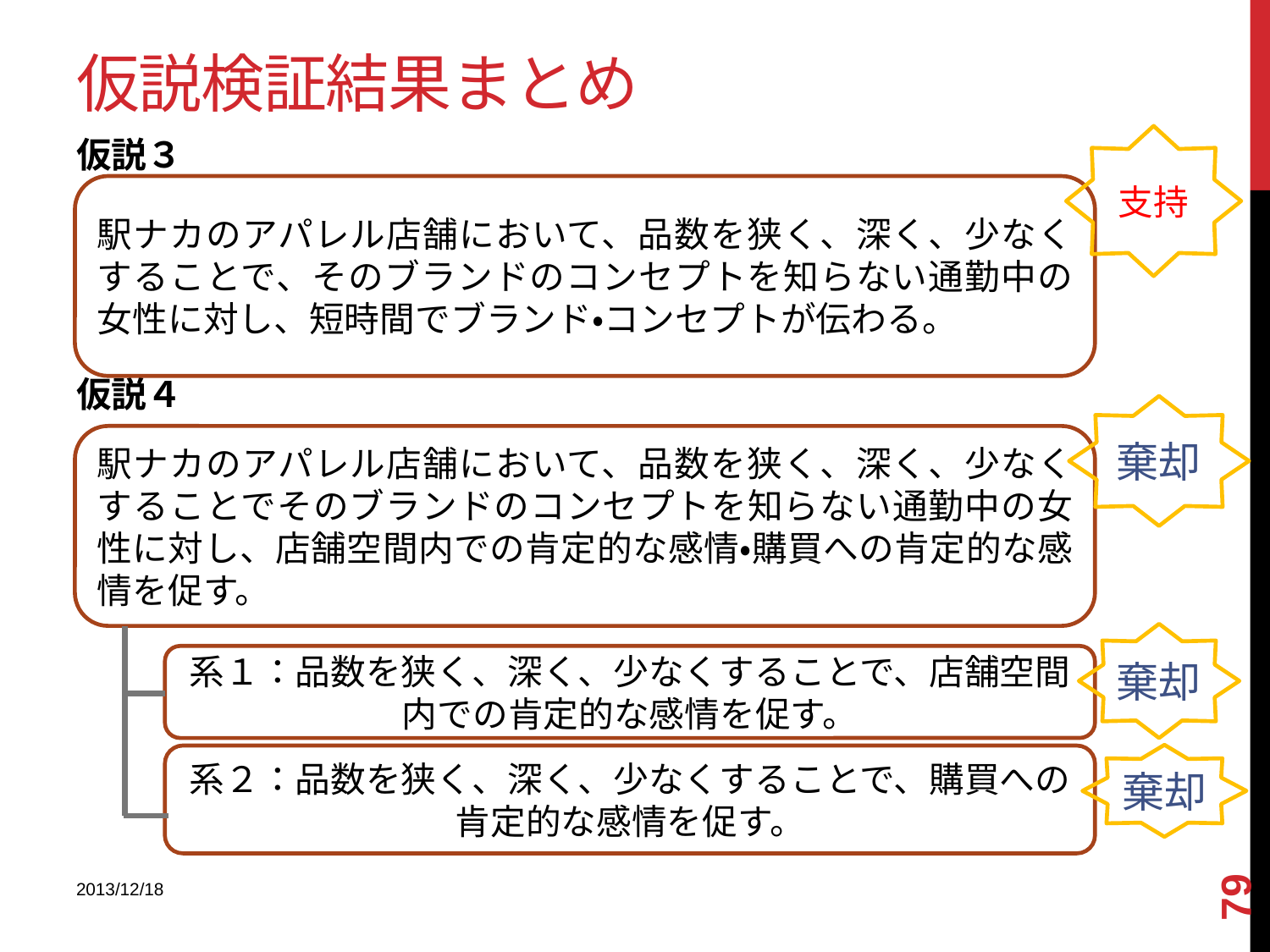

# 仮説検証結果まとめ
支持
仮説３

仮説４
駅ナカのアパレル店舗において、品数を狭く、深く、少なくすることで、そのブランドのコンセプトを知らない通勤中の女性に対し、短時間でブランド・コンセプトが伝わる。
棄却
駅ナカのアパレル店舗において、品数を狭く、深く、少なくすることでそのブランドのコンセプトを知らない通勤中の女性に対し、店舗空間内での肯定的な感情・購買への肯定的な感情を促す。
棄却
系１：品数を狭く、深く、少なくすることで、店舗空間内での肯定的な感情を促す。
棄却
系２：品数を狭く、深く、少なくすることで、購買への肯定的な感情を促す。
79
2013/12/18